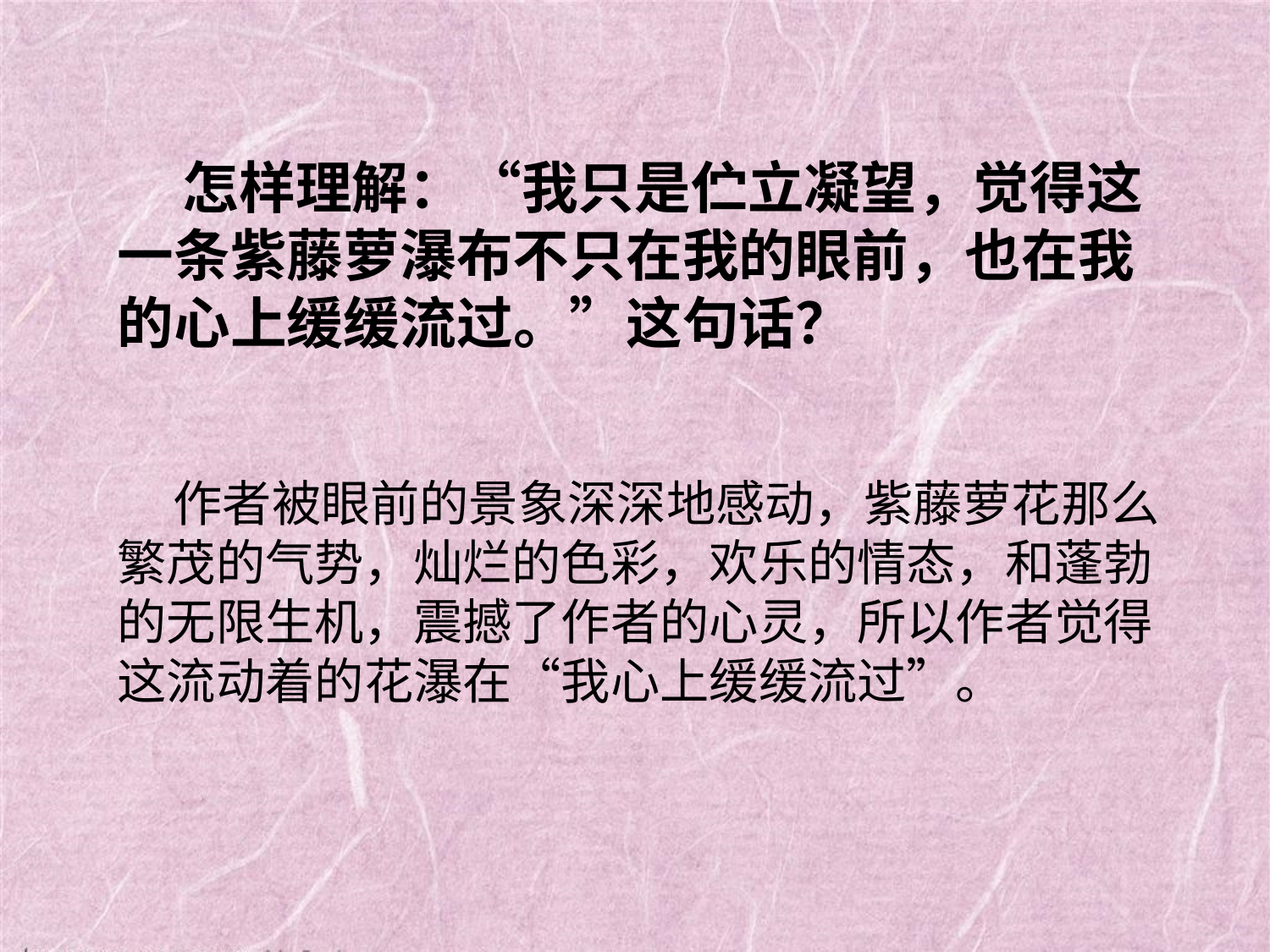

怎样理解：“我只是伫立凝望，觉得这一条紫藤萝瀑布不只在我的眼前，也在我的心上缓缓流过。”这句话？
    作者被眼前的景象深深地感动，紫藤萝花那么繁茂的气势，灿烂的色彩，欢乐的情态，和蓬勃的无限生机，震撼了作者的心灵，所以作者觉得这流动着的花瀑在“我心上缓缓流过”。